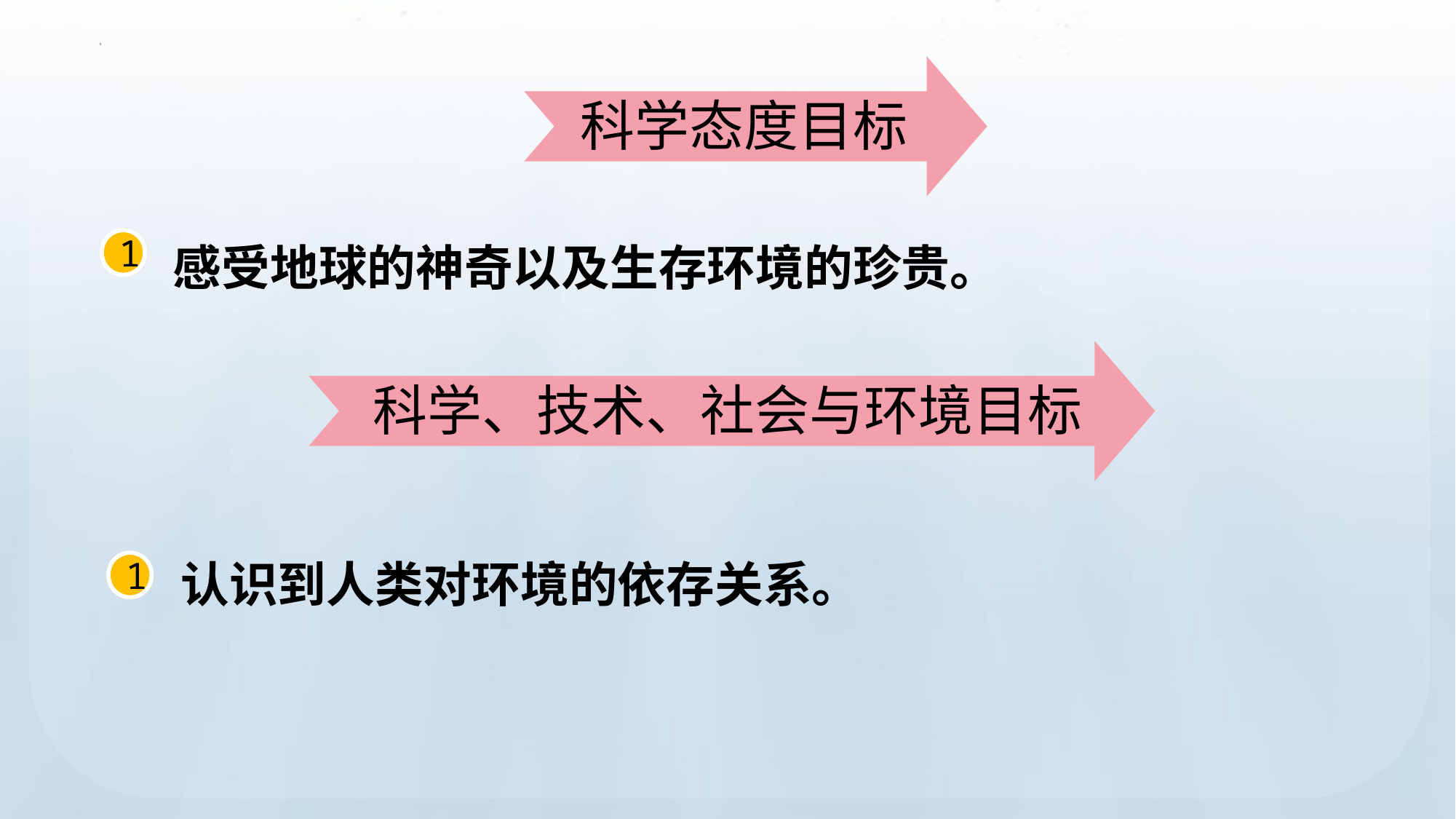

科学态度目标
感受地球的神奇以及生存环境的珍贵。
1

科学、技术、社会与环境目标
认识到人类对环境的依存关系。
1